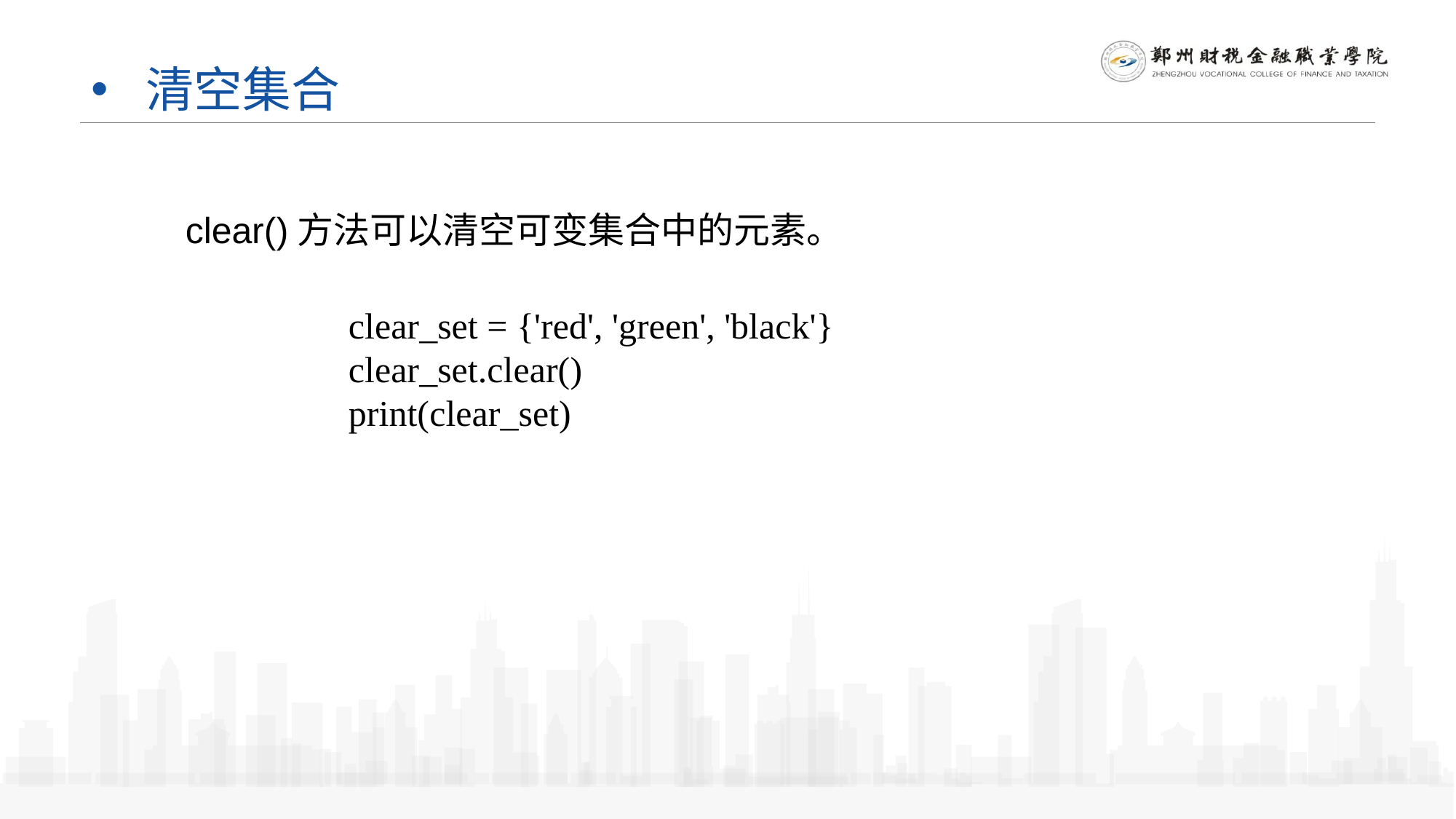

# 清空集合
clear()方法可以清空可变集合中的元素。
clear_set = {'red', 'green', 'black'}
clear_set.clear()
print(clear_set)